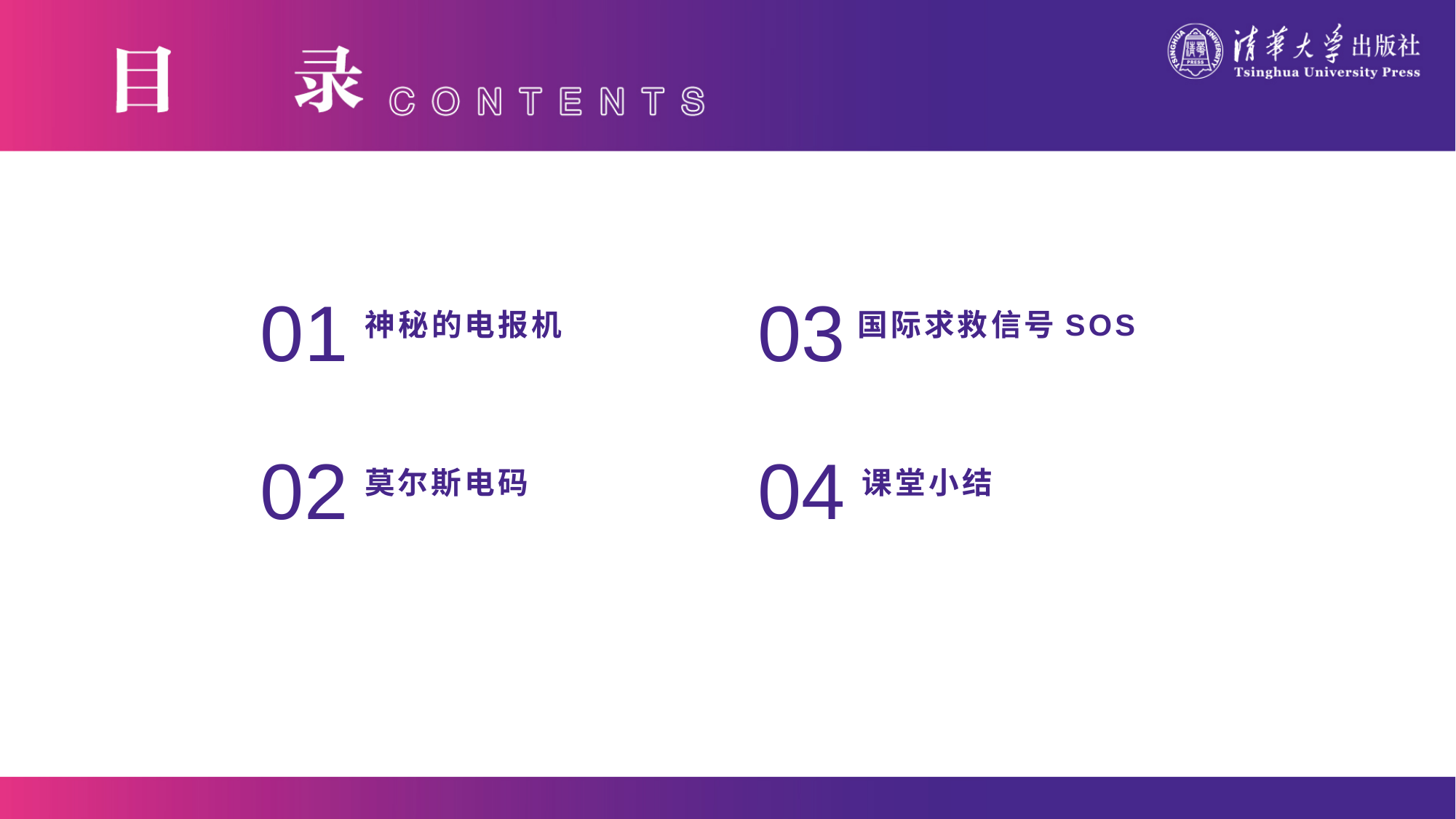

01
03
国际求救信号SOS
01
神秘的电报机
02
莫尔斯电码
04
课堂小结